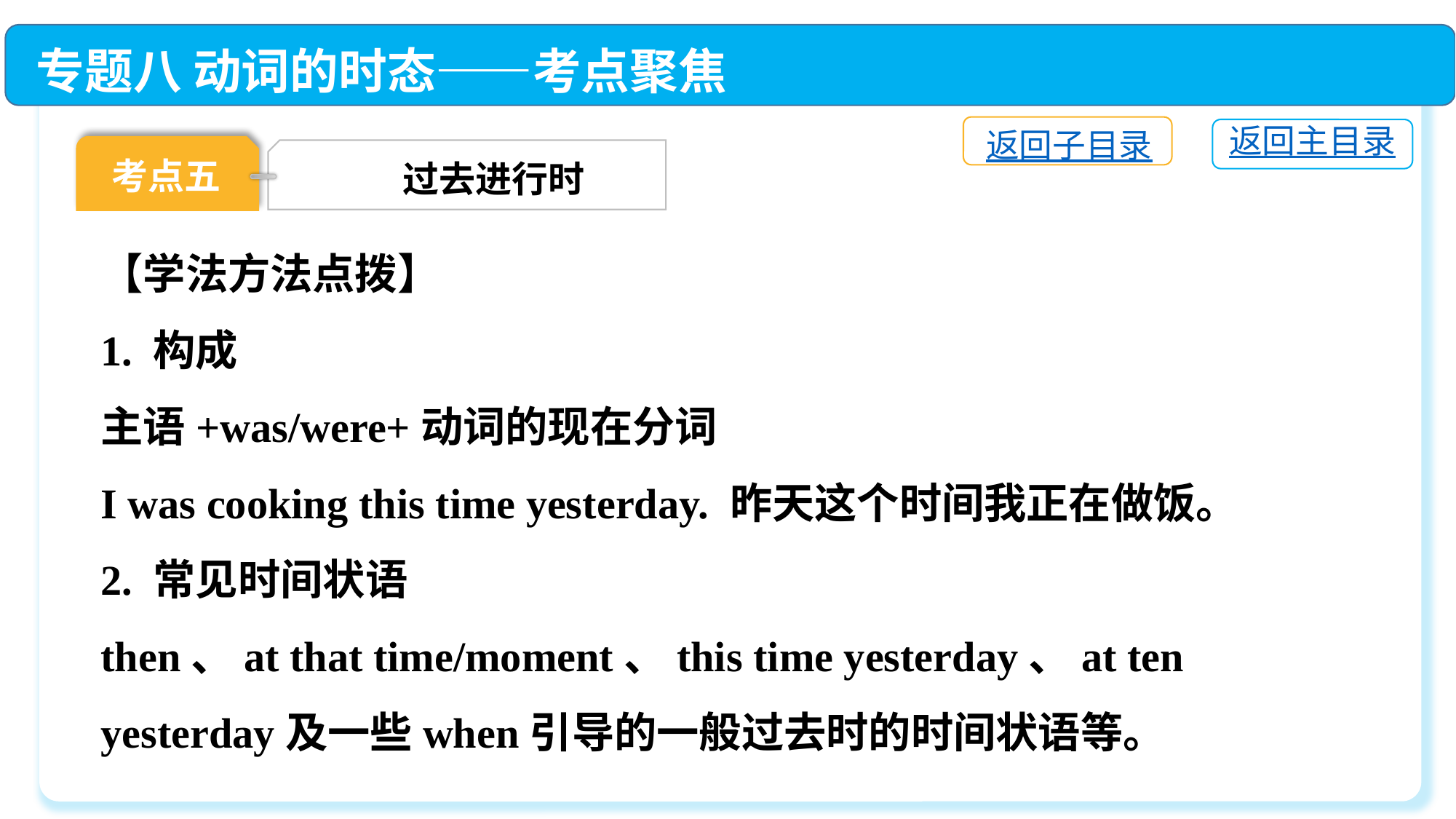

专题八 动词的时态——考点聚焦

返回子目录
返回主目录
考点五
过去进行时

【学法方法点拨】
1. 构成
主语+was/were+动词的现在分词
I was cooking this time yesterday. 昨天这个时间我正在做饭。
2. 常见时间状语
then、at that time/moment、this time yesterday、at ten yesterday及一些when引导的一般过去时的时间状语等。